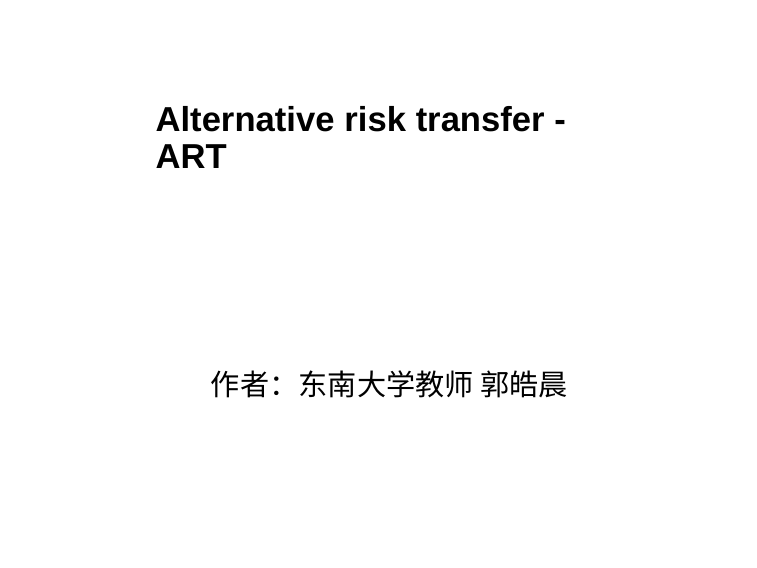

# Alternative risk transfer - ART
作者：东南大学教师 郭皓晨